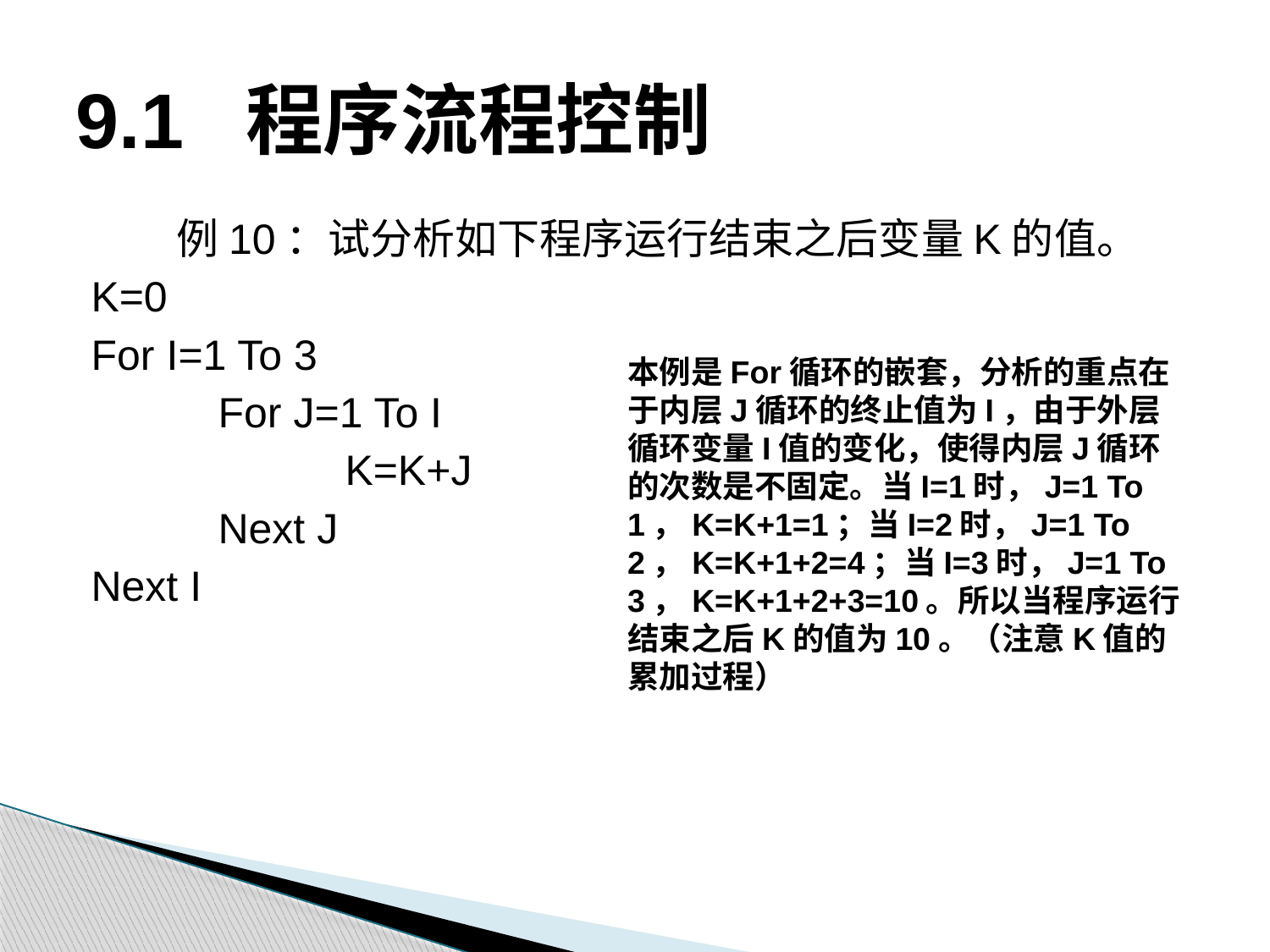

# 9.1  程序流程控制
例10：试分析如下程序运行结束之后变量K的值。
K=0
For I=1 To 3
	For J=1 To I
		K=K+J
	Next J
Next I
本例是For循环的嵌套，分析的重点在于内层J循环的终止值为I，由于外层循环变量I值的变化，使得内层J循环的次数是不固定。当I=1时，J=1 To 1，K=K+1=1；当I=2时，J=1 To 2，K=K+1+2=4；当I=3时，J=1 To 3，K=K+1+2+3=10。所以当程序运行结束之后K的值为10。（注意K值的累加过程）